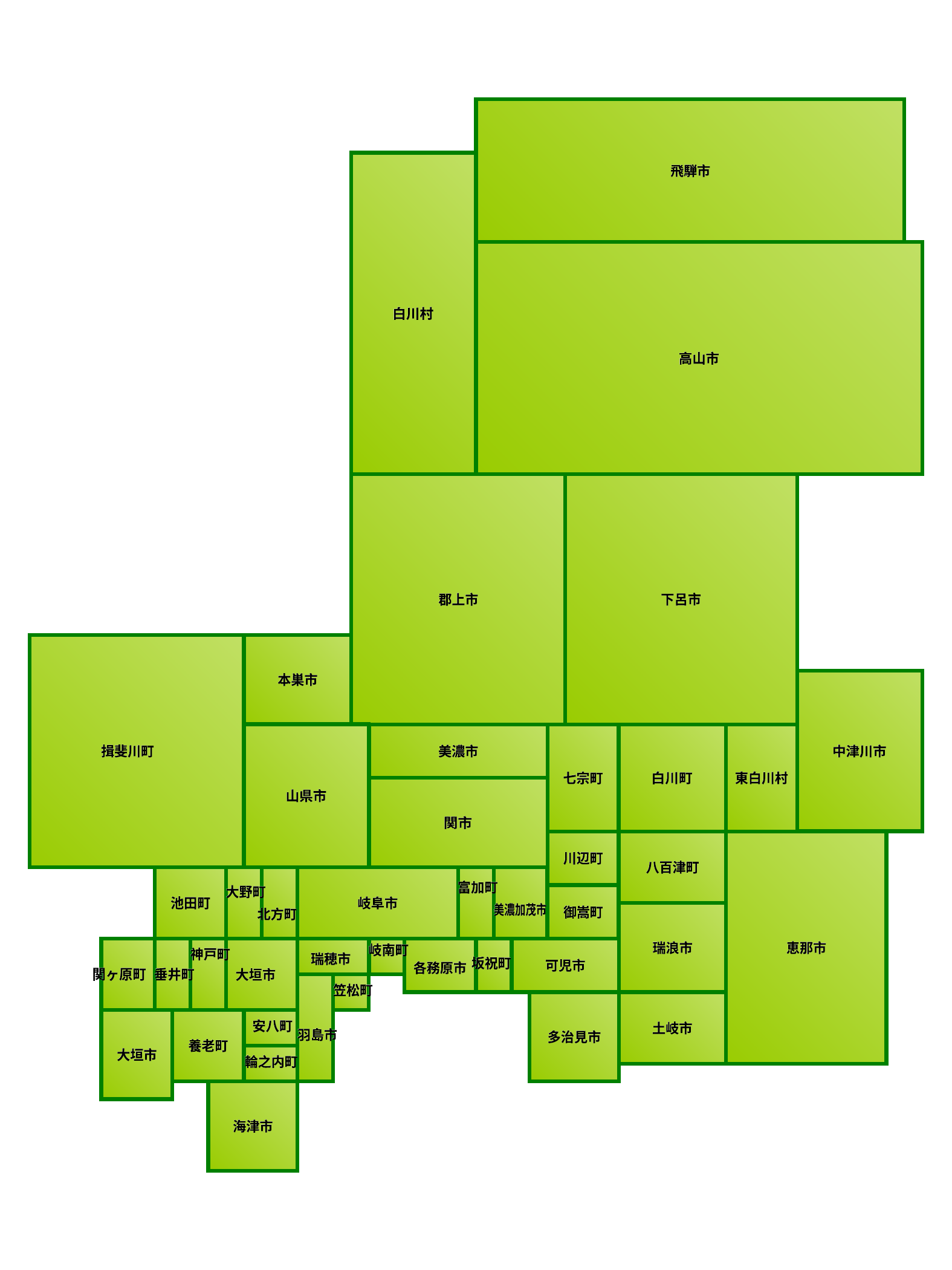

飛騨市
飛騨市
白川村
白川村
高山市
高山市
郡上市
郡上市
下呂市
下呂市
本巣市
本巣市
揖斐川町
揖斐川町
美濃市
美濃市
中津川市
中津川市
七宗町
七宗町
白川町
白川町
東白川村
東白川村
山県市
山県市
関市
関市
川辺町
川辺町
八百津町
八百津町
富加町
富加町
大野町
大野町
池田町
池田町
岐阜市
岐阜市
美濃加茂市
美濃加茂市
御嵩町
御嵩町
北方町
北方町
瑞浪市
瑞浪市
恵那市
恵那市
岐南町
岐南町
神戸町
神戸町
瑞穂市
瑞穂市
坂祝町
坂祝町
可児市
可児市
各務原市
各務原市
垂井町
垂井町
関ヶ原町
関ヶ原町
大垣市
大垣市
笠松町
笠松町
安八町
安八町
土岐市
土岐市
羽島市
羽島市
多治見市
多治見市
養老町
養老町
大垣市
大垣市
輪之内町
輪之内町
海津市
海津市